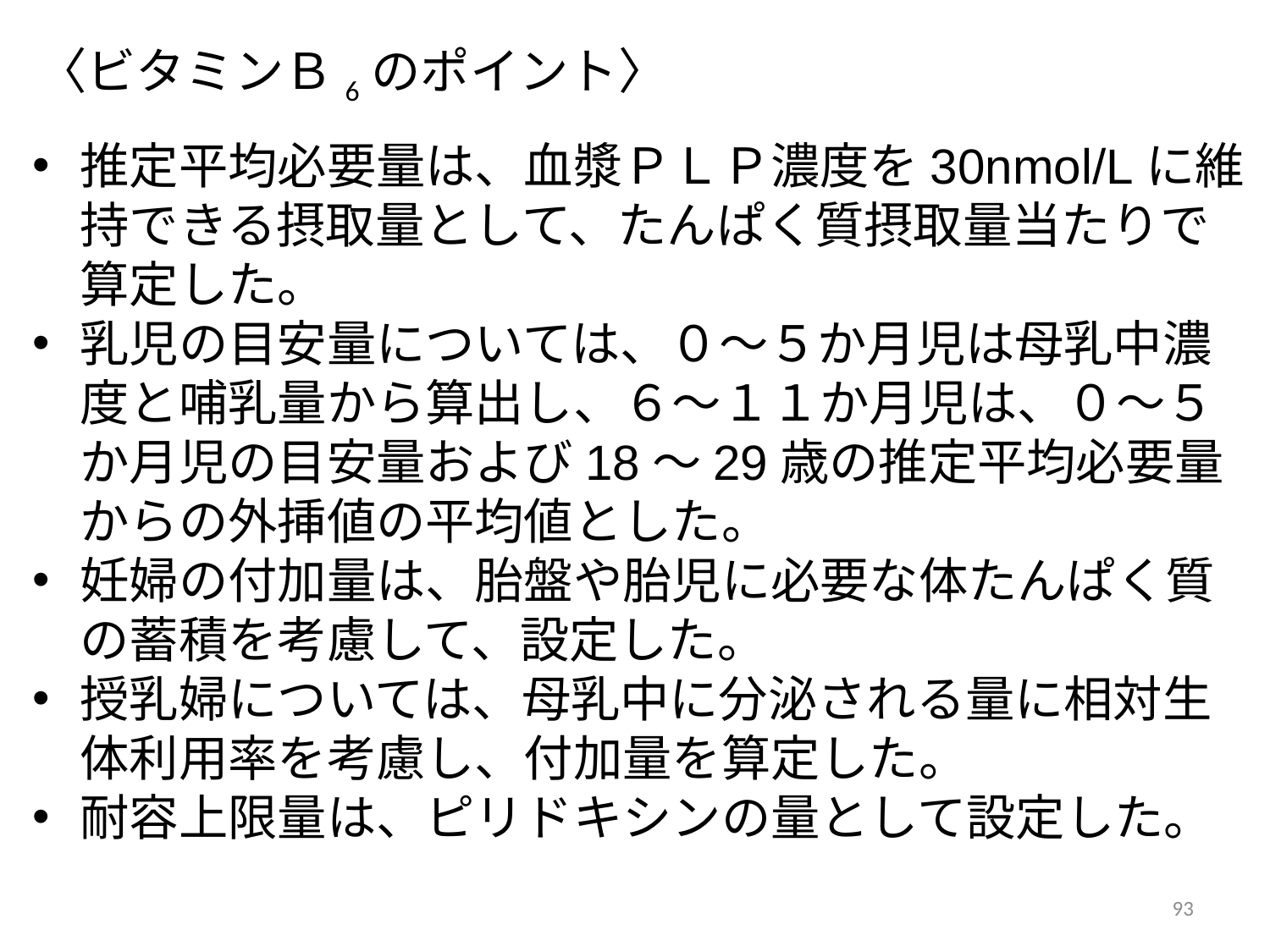

〈ビタミンＢ6のポイント〉

推定平均必要量は、血漿ＰＬＰ濃度を30nmol/Lに維持できる摂取量として、たんぱく質摂取量当たりで算定した。
乳児の目安量については、０～５か月児は母乳中濃度と哺乳量から算出し、６～１１か月児は、０～５か月児の目安量および18～29歳の推定平均必要量からの外挿値の平均値とした。
妊婦の付加量は、胎盤や胎児に必要な体たんぱく質の蓄積を考慮して、設定した。
授乳婦については、母乳中に分泌される量に相対生体利用率を考慮し、付加量を算定した。
耐容上限量は、ピリドキシンの量として設定した。

93